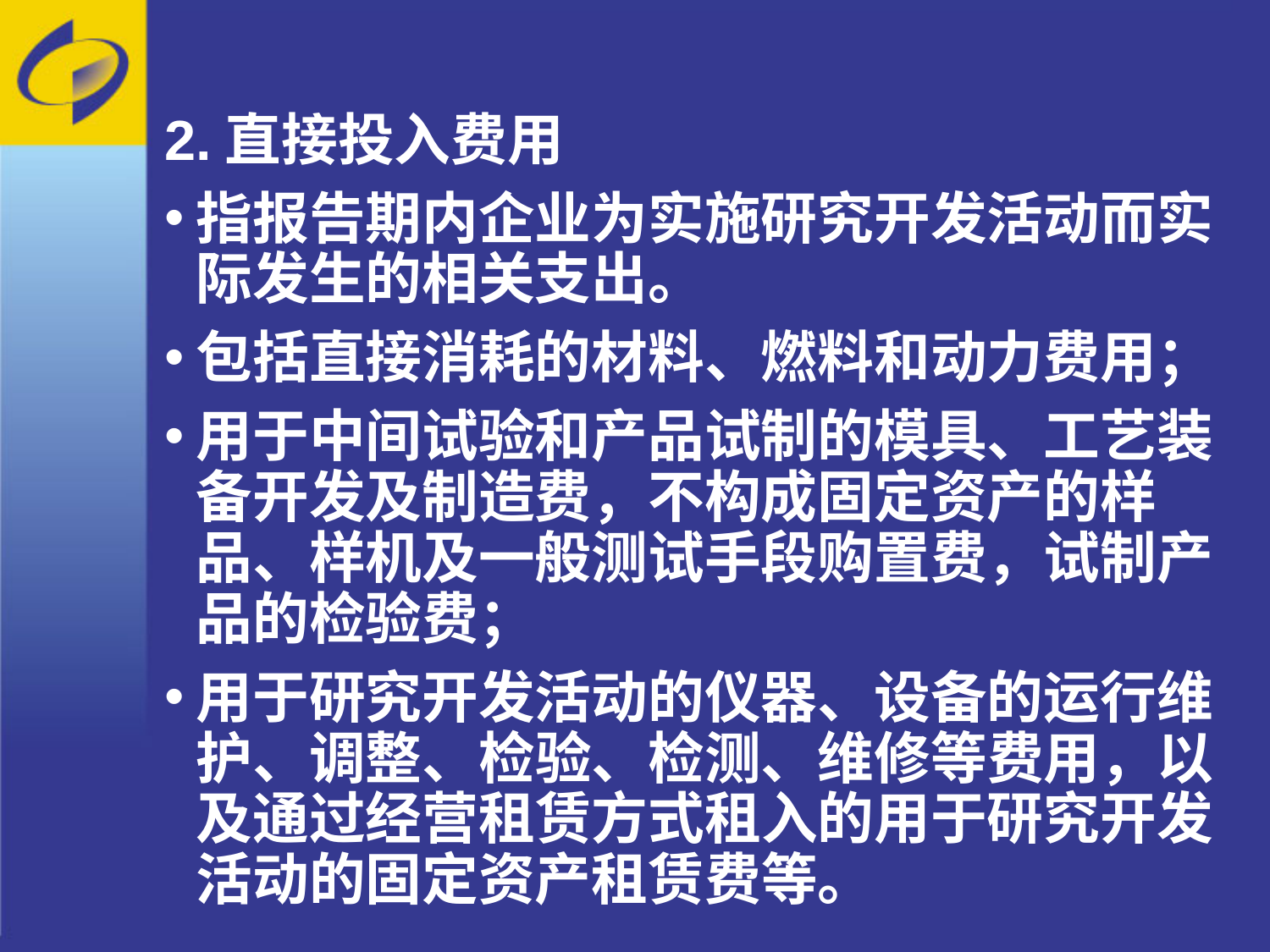

2.直接投入费用
指报告期内企业为实施研究开发活动而实际发生的相关支出。
包括直接消耗的材料、燃料和动力费用；
用于中间试验和产品试制的模具、工艺装备开发及制造费，不构成固定资产的样品、样机及一般测试手段购置费，试制产品的检验费；
用于研究开发活动的仪器、设备的运行维护、调整、检验、检测、维修等费用，以及通过经营租赁方式租入的用于研究开发活动的固定资产租赁费等。